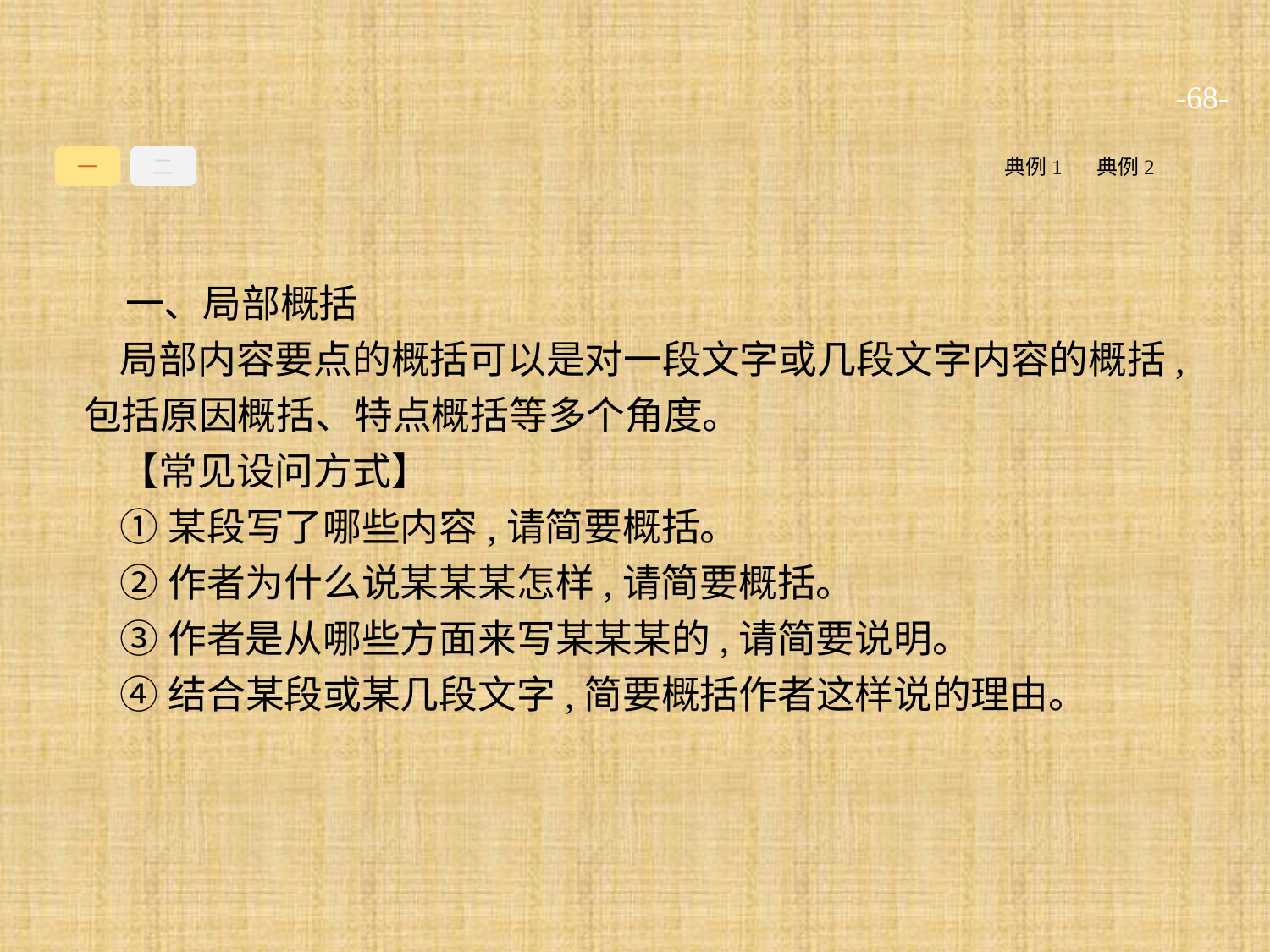

-68-
一
二
典例1
典例2
一、局部概括
局部内容要点的概括可以是对一段文字或几段文字内容的概括,包括原因概括、特点概括等多个角度。
【常见设问方式】
①某段写了哪些内容,请简要概括。
②作者为什么说某某某怎样,请简要概括。
③作者是从哪些方面来写某某某的,请简要说明。
④结合某段或某几段文字,简要概括作者这样说的理由。